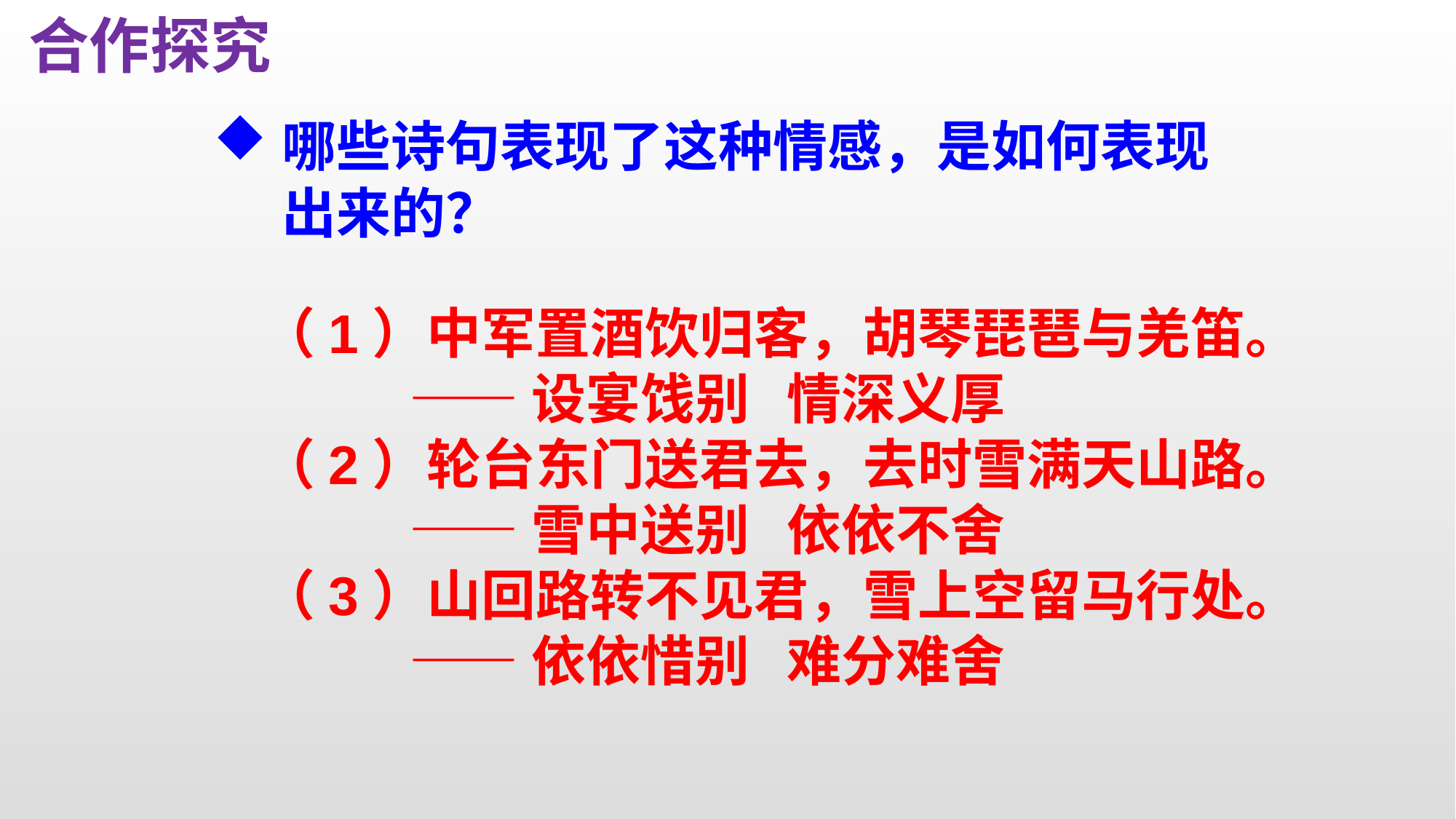

合作探究
哪些诗句表现了这种情感，是如何表现出来的？
（1）中军置酒饮归客，胡琴琵琶与羌笛。
            ——设宴饯别   情深义厚
（2）轮台东门送君去，去时雪满天山路。
            ——雪中送别   依依不舍
（3）山回路转不见君，雪上空留马行处。
            ——依依惜别   难分难舍